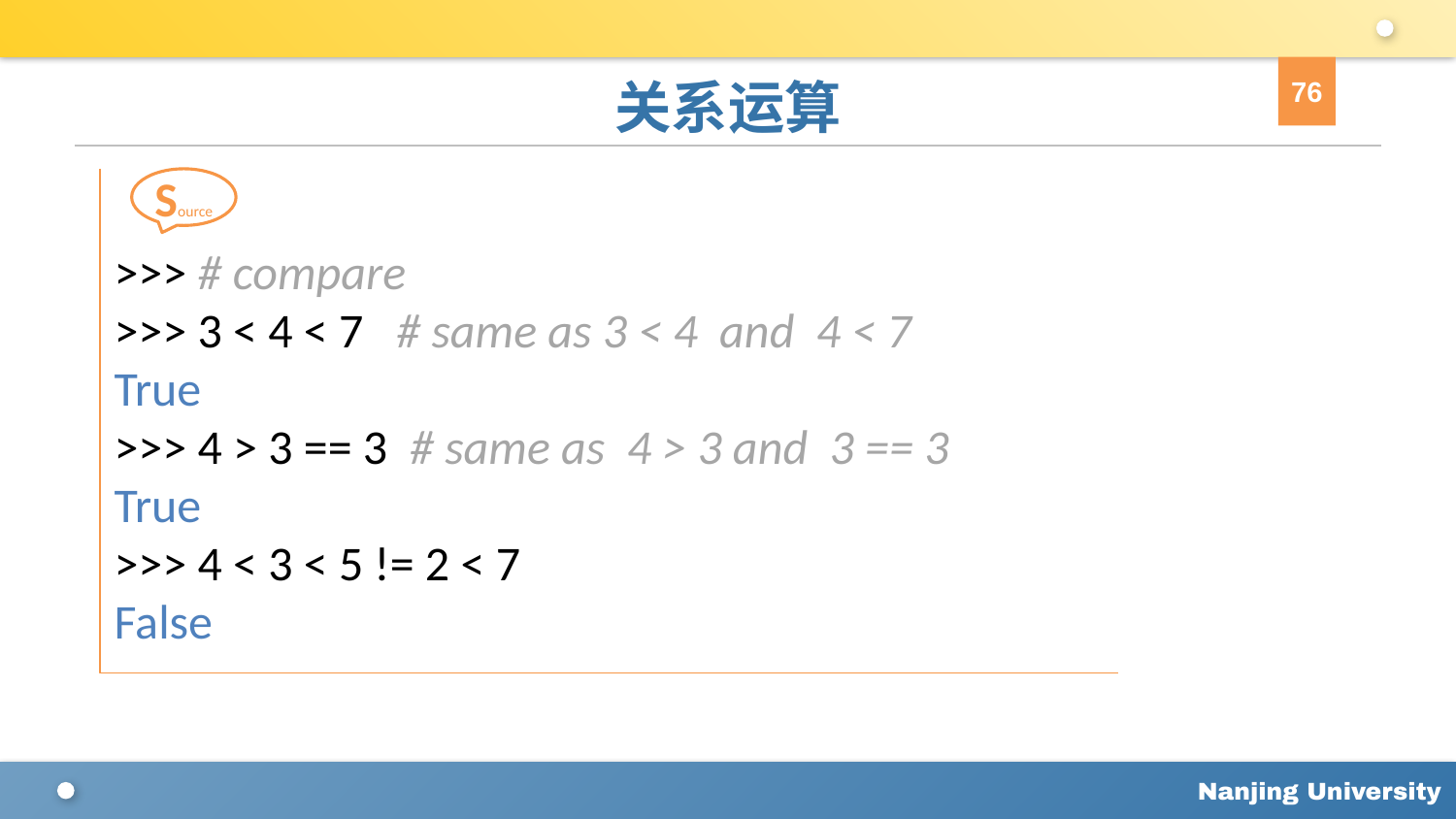

76
# 关系运算

>>> # compare
>>> 3 < 4 < 7   # same as 3 < 4  and  4 < 7
True
>>> 4 > 3 == 3  # same as  4 > 3 and  3 == 3
True
>>> 4 < 3 < 5 != 2 < 7
False
Source